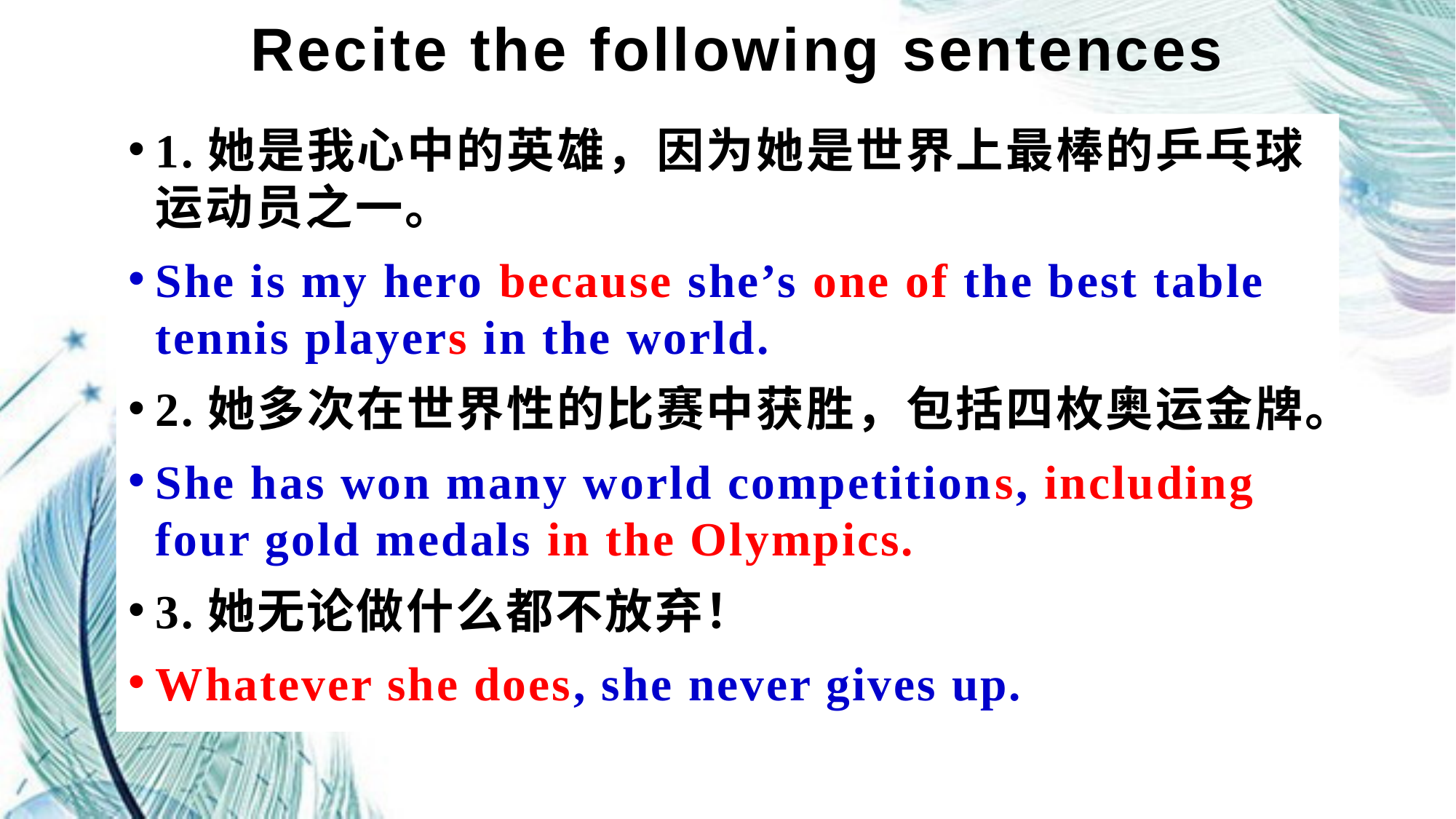

# Recite the following sentences
1.她是我心中的英雄，因为她是世界上最棒的乒乓球运动员之一。
She is my hero because she’s one of the best table tennis players in the world.
2.她多次在世界性的比赛中获胜，包括四枚奥运金牌。
She has won many world competitions, including four gold medals in the Olympics.
3.她无论做什么都不放弃！
Whatever she does, she never gives up.